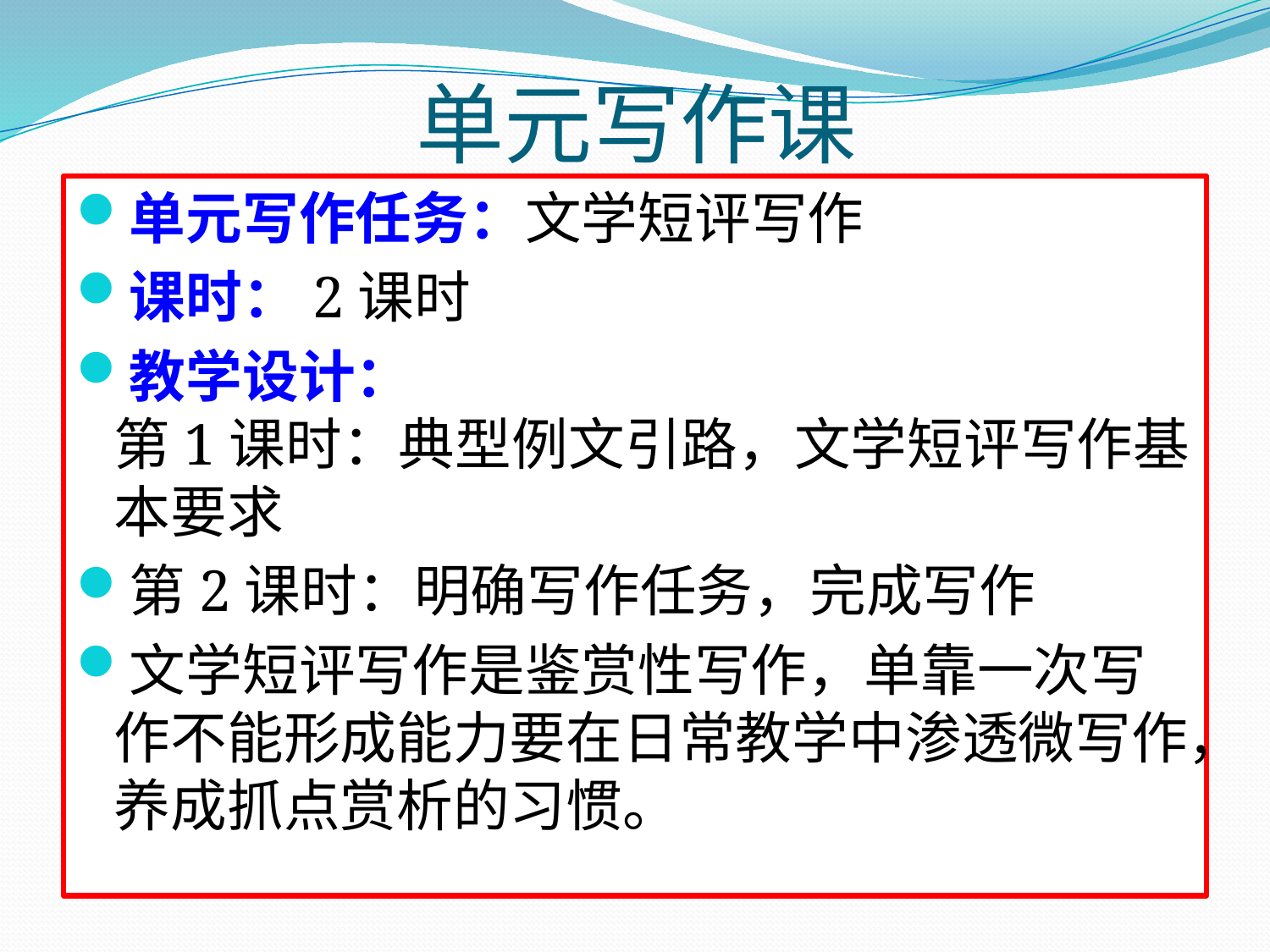

# 单元写作课
单元写作任务：文学短评写作
课时：2课时
教学设计：
第1课时：典型例文引路，文学短评写作基本要求
第2课时：明确写作任务，完成写作
文学短评写作是鉴赏性写作，单靠一次写作不能形成能力要在日常教学中渗透微写作，养成抓点赏析的习惯。